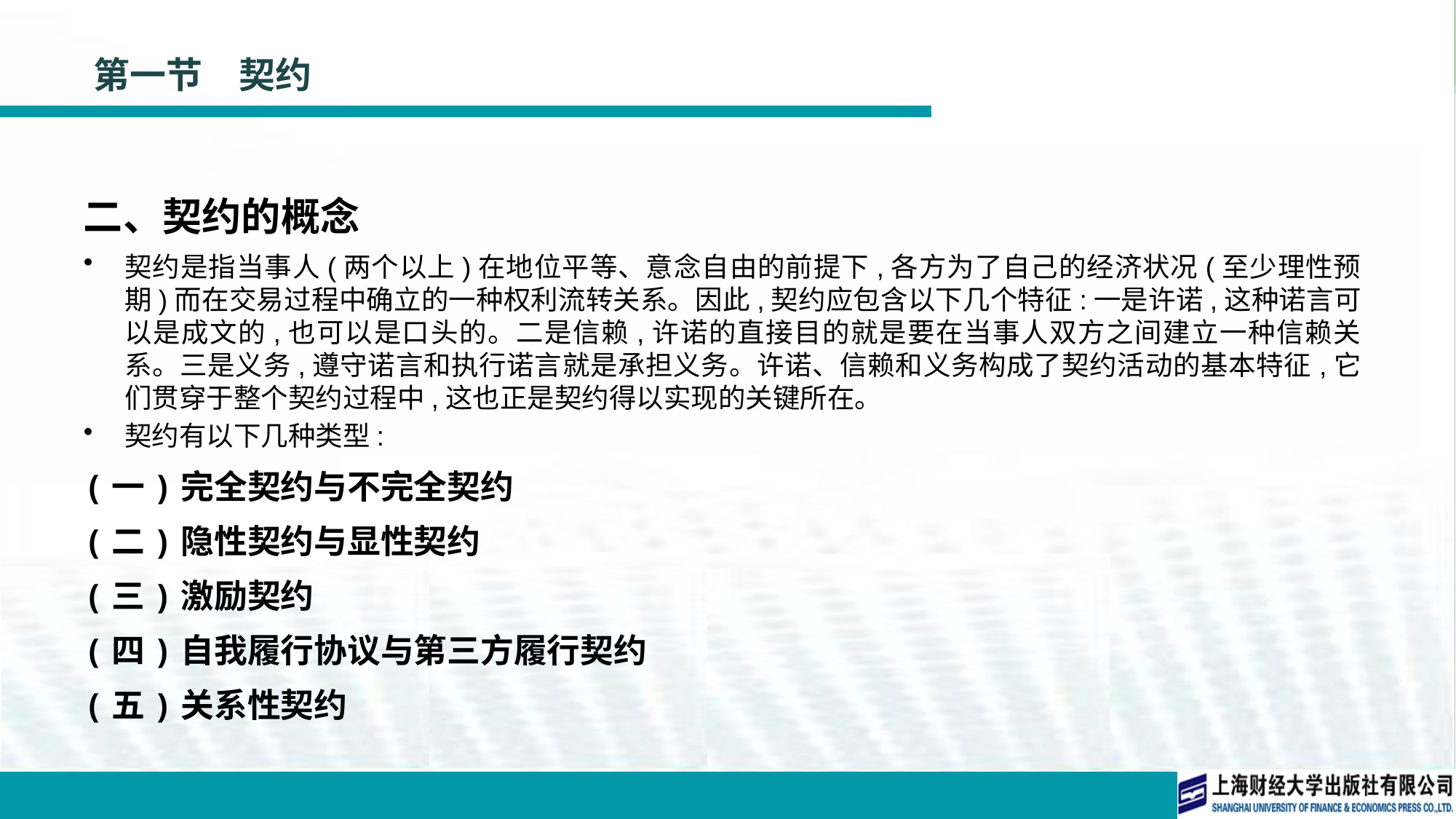

# 第一节　契约
二、契约的概念
契约是指当事人(两个以上)在地位平等、意念自由的前提下,各方为了自己的经济状况(至少理性预期)而在交易过程中确立的一种权利流转关系。因此,契约应包含以下几个特征:一是许诺,这种诺言可以是成文的,也可以是口头的。二是信赖,许诺的直接目的就是要在当事人双方之间建立一种信赖关系。三是义务,遵守诺言和执行诺言就是承担义务。许诺、信赖和义务构成了契约活动的基本特征,它们贯穿于整个契约过程中,这也正是契约得以实现的关键所在。
契约有以下几种类型:
(一)完全契约与不完全契约
(二)隐性契约与显性契约
(三)激励契约
(四)自我履行协议与第三方履行契约
(五)关系性契约